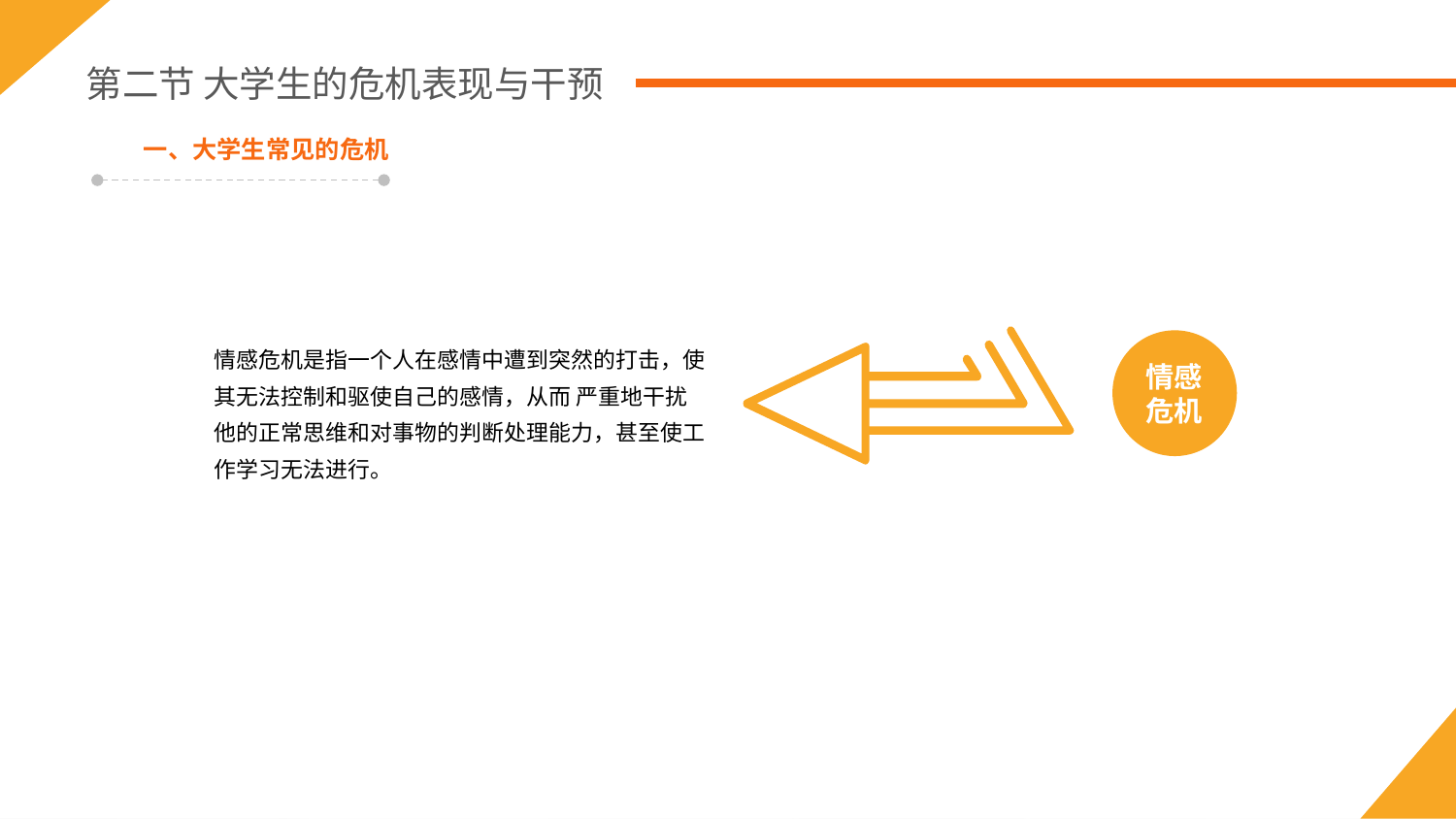

第二节 大学生的危机表现与干预
一、大学生常见的危机
情感危机是指一个人在感情中遭到突然的打击，使其无法控制和驱使自己的感情，从而 严重地干扰他的正常思维和对事物的判断处理能力，甚至使工作学习无法进行。
情感
危机